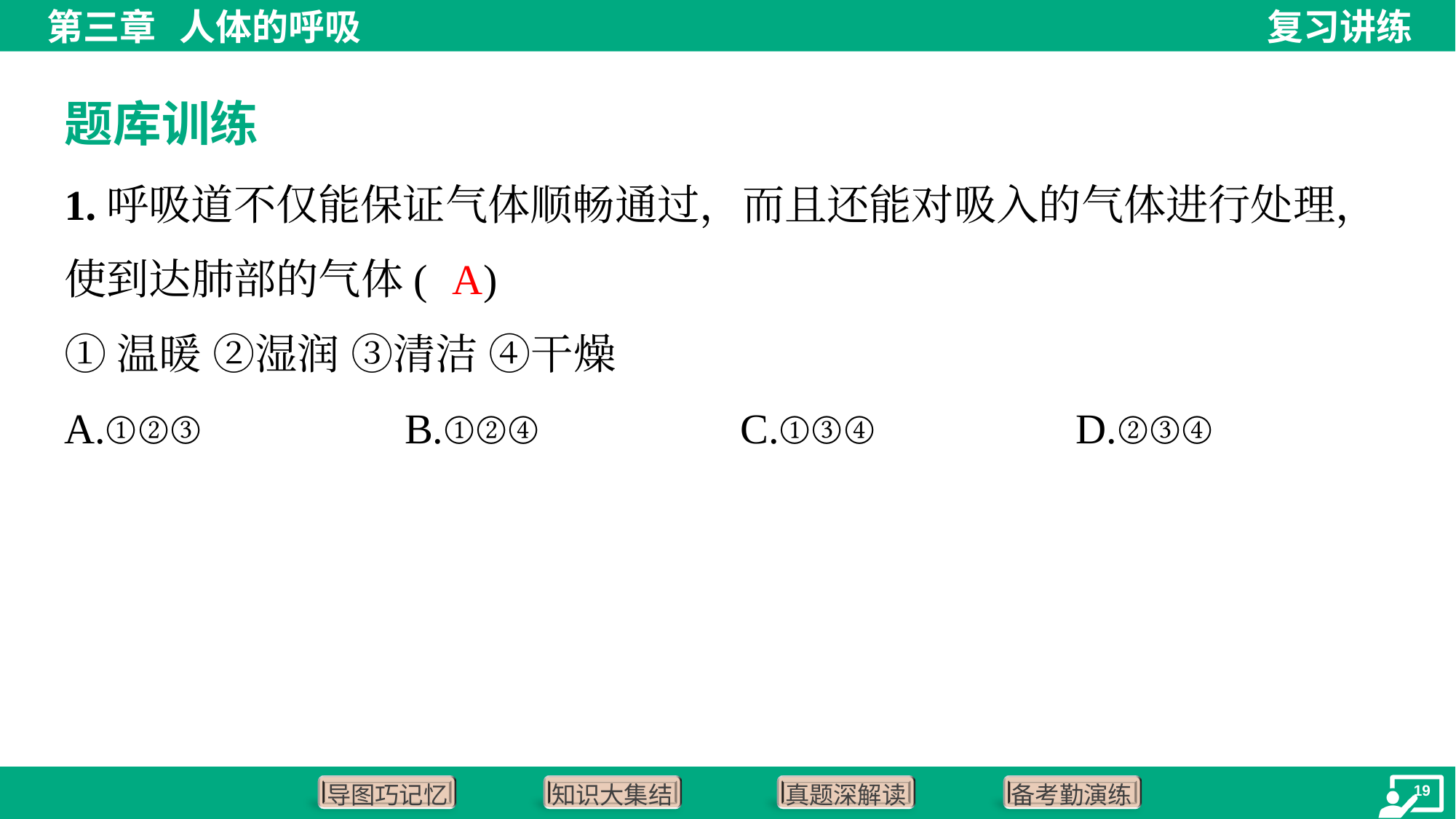

题库训练
1.呼吸道不仅能保证气体顺畅通过，而且还能对吸入的气体进行处理，
使到达肺部的气体(     )
A
①温暖 ②湿润 ③清洁 ④干燥
A.①②③	B.①②④	C.①③④	D.②③④